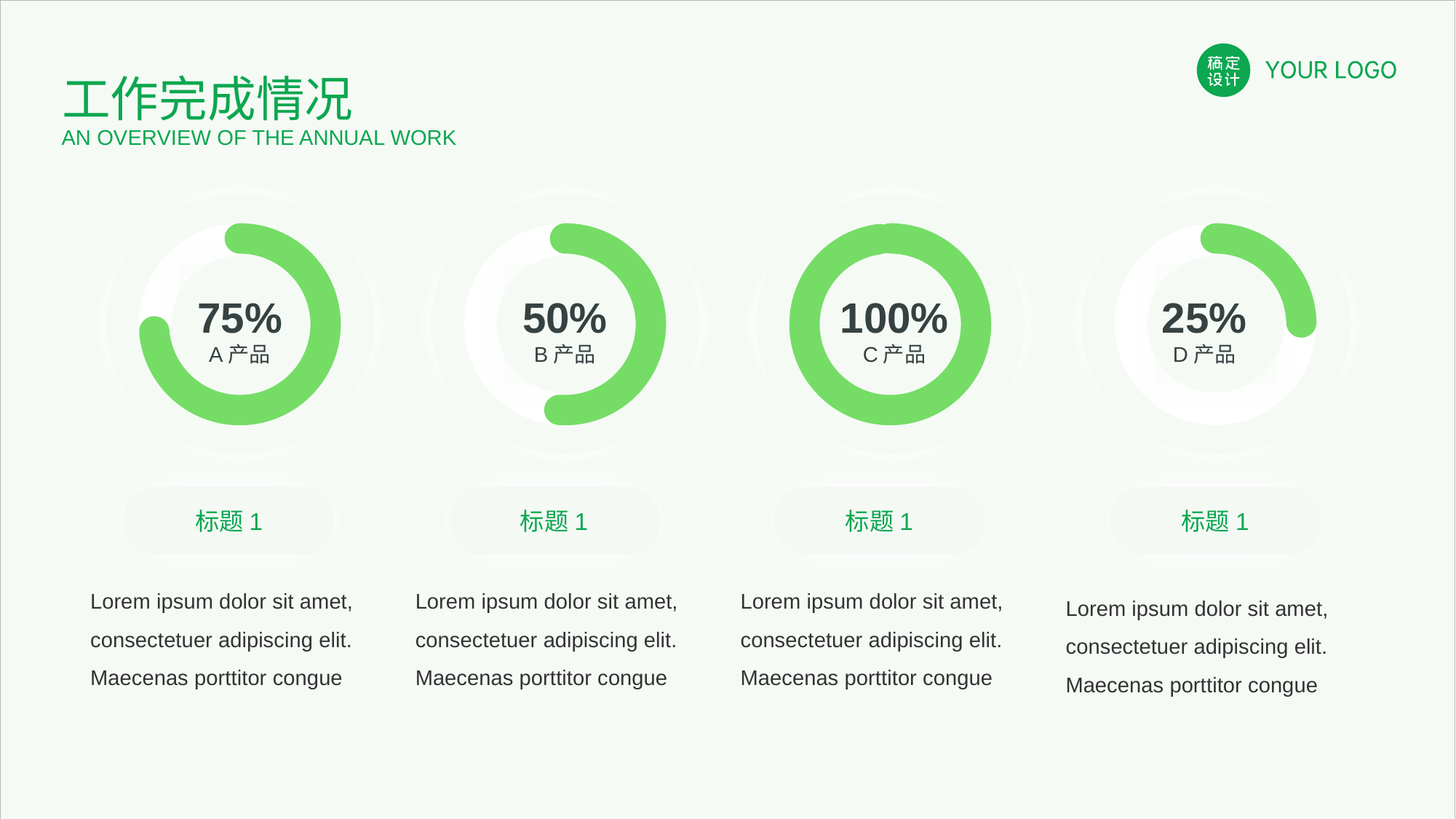

工作完成情况
AN OVERVIEW OF THE ANNUAL WORK

75%
A产品

50%
B产品

100%
C产品

25%
D产品
标题1
Lorem ipsum dolor sit amet, consectetuer adipiscing elit. Maecenas porttitor congue
标题1
Lorem ipsum dolor sit amet, consectetuer adipiscing elit. Maecenas porttitor congue
标题1
Lorem ipsum dolor sit amet, consectetuer adipiscing elit. Maecenas porttitor congue
标题1
Lorem ipsum dolor sit amet, consectetuer adipiscing elit. Maecenas porttitor congue